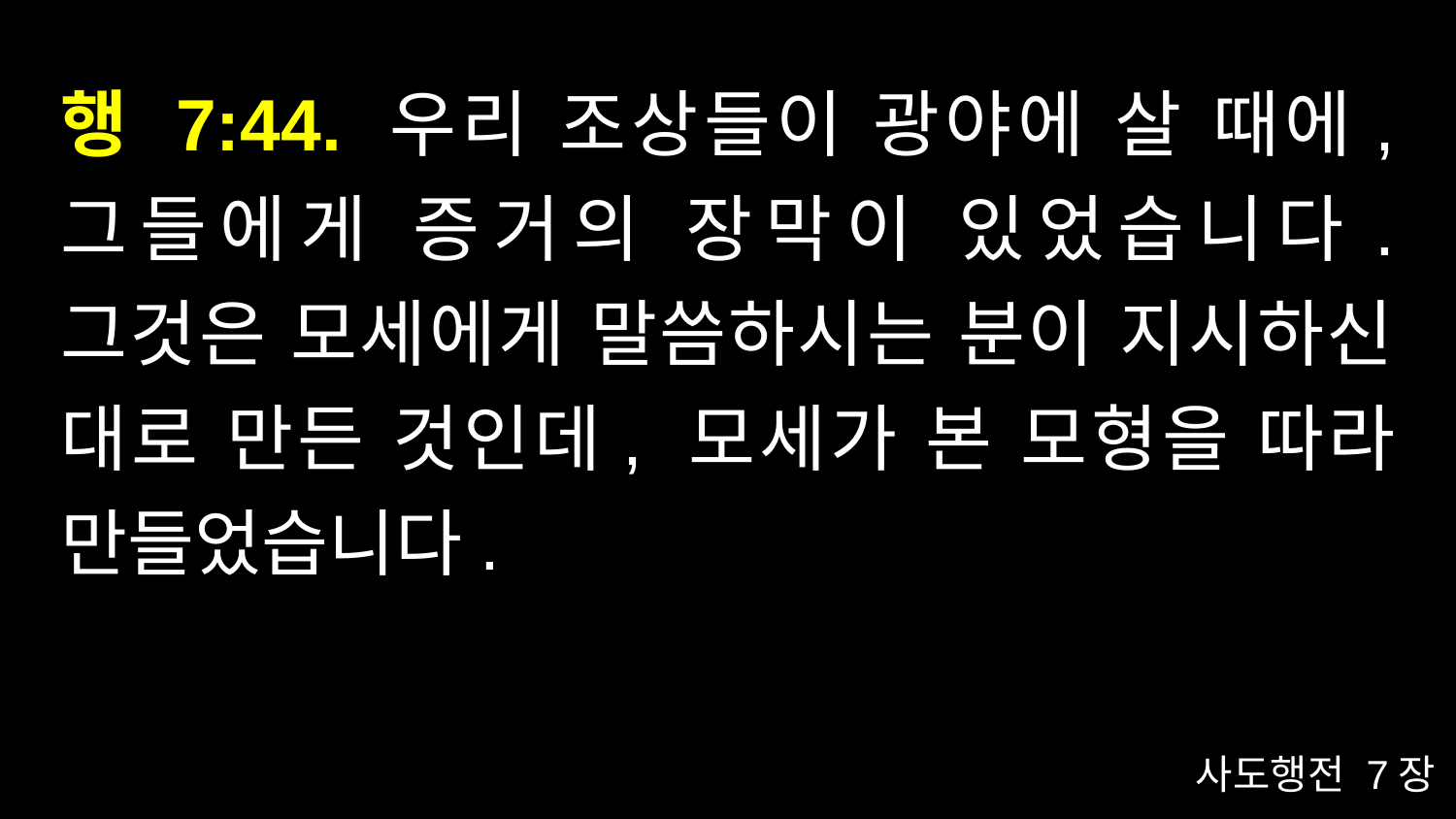

# 행 7:44. 우리 조상들이 광야에 살 때에, 그들에게 증거의 장막이 있었습니다. 그것은 모세에게 말씀하시는 분이 지시하신 대로 만든 것인데, 모세가 본 모형을 따라 만들었습니다.
사도행전 7장